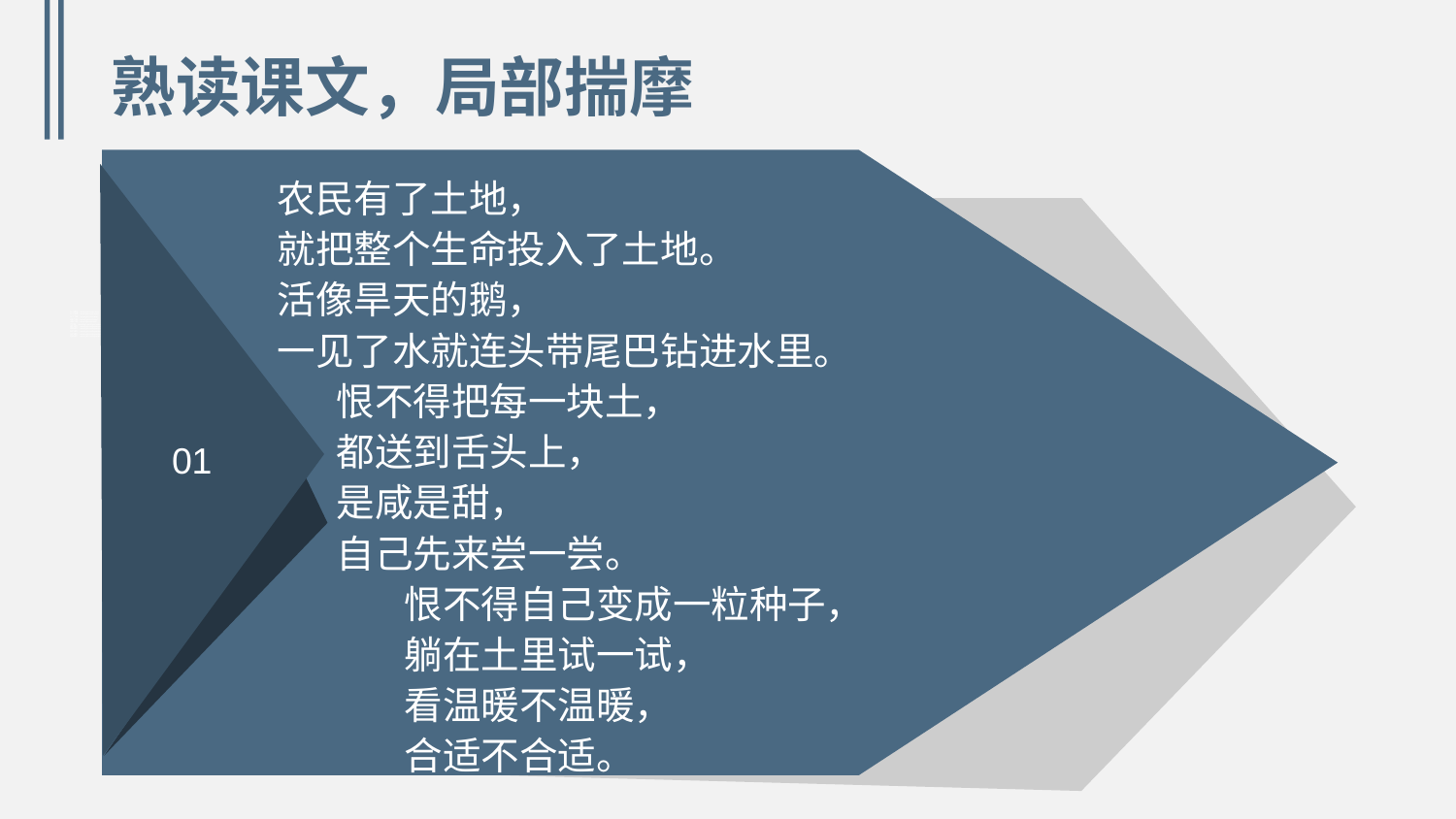

熟读课文，局部揣摩
    农民有了土地，
    就把整个生命投入了土地。
    活像旱天的鹅，
    一见了水就连头带尾巴钻进水里。
           恨不得把每一块土，
           都送到舌头上，
           是咸是甜，
           自己先来尝一尝。
                   恨不得自己变成一粒种子，
                   躺在土里试一试，
                   看温暖不温暖，
                   合适不合适。
01